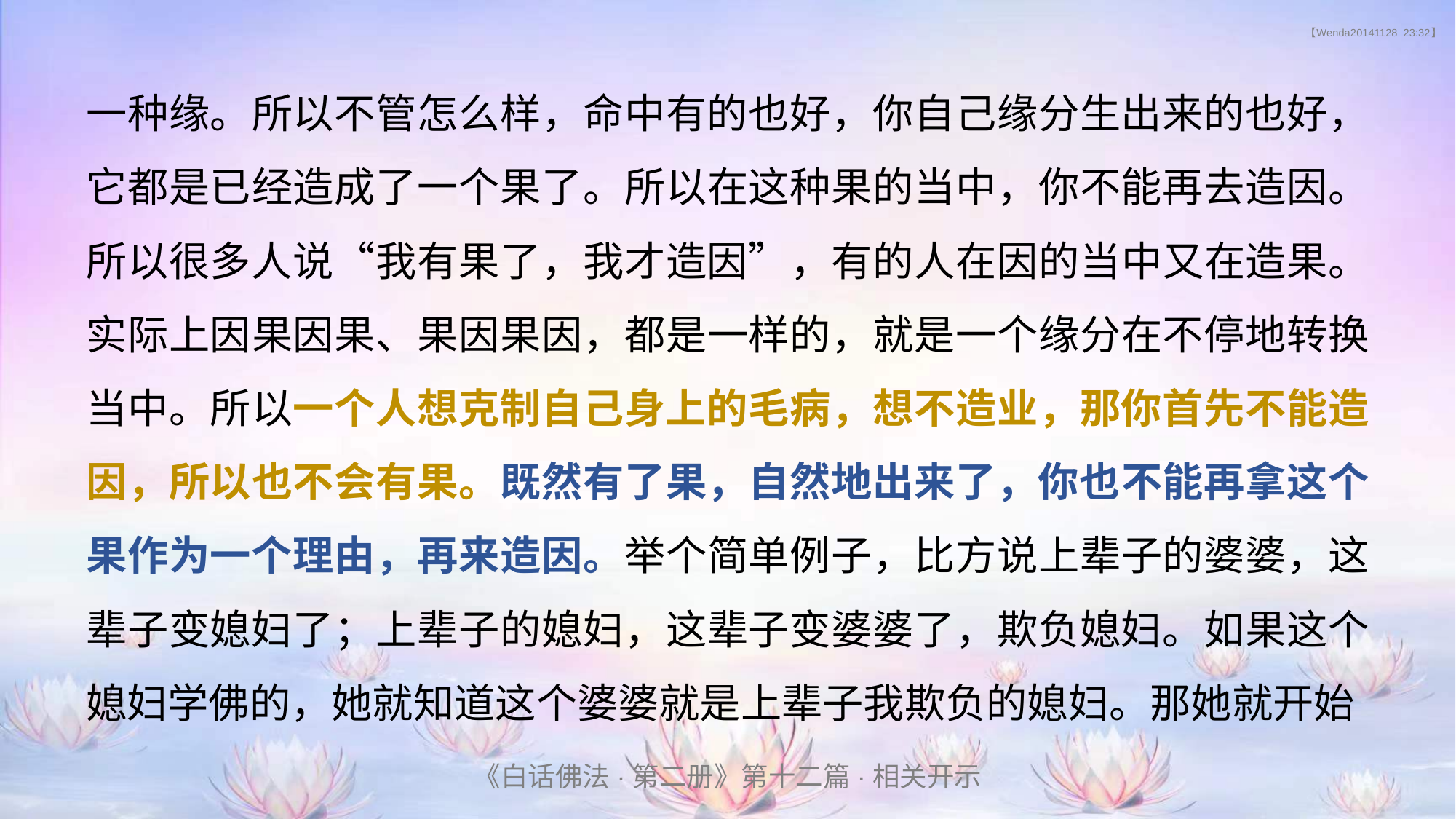

# 【Wenda20141128  23:32】
一种缘。所以不管怎么样，命中有的也好，你自己缘分生出来的也好，它都是已经造成了一个果了。所以在这种果的当中，你不能再去造因。所以很多人说“我有果了，我才造因”，有的人在因的当中又在造果。实际上因果因果、果因果因，都是一样的，就是一个缘分在不停地转换当中。所以一个人想克制自己身上的毛病，想不造业，那你首先不能造因，所以也不会有果。既然有了果，自然地出来了，你也不能再拿这个果作为一个理由，再来造因。举个简单例子，比方说上辈子的婆婆，这辈子变媳妇了；上辈子的媳妇，这辈子变婆婆了，欺负媳妇。如果这个媳妇学佛的，她就知道这个婆婆就是上辈子我欺负的媳妇。那她就开始
《白话佛法·第二册》第十二篇·相关开示